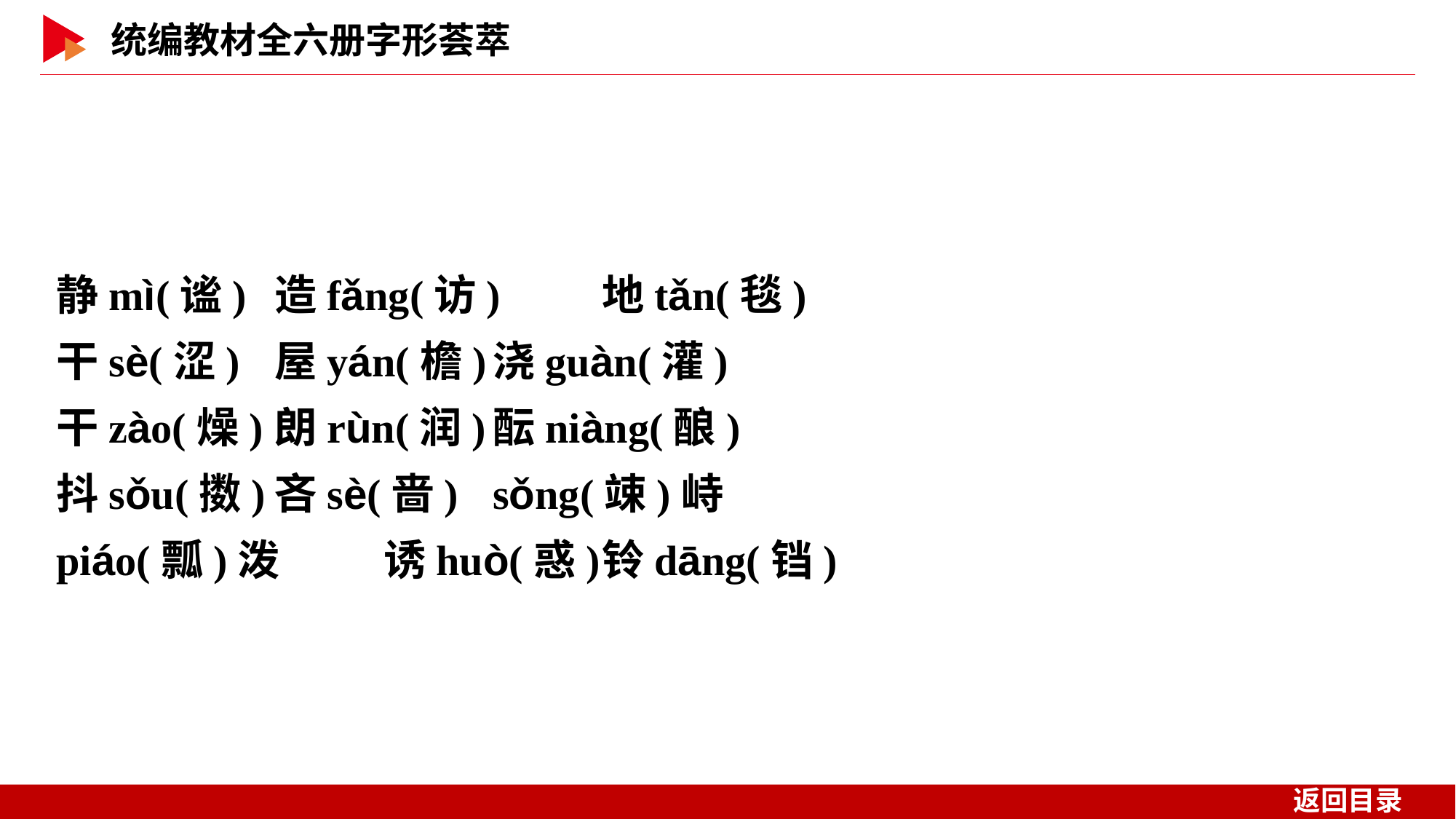

静mì(谧)	造fǎng(访)	地tǎn(毯)
干sè(涩)	屋yán(檐)	浇guàn(灌)
干zào(燥)	朗rùn(润)	酝niàng(酿)
抖sǒu(擞)	吝sè(啬)	sǒng(竦)峙
piáo(瓢)泼	诱huò(惑)	铃dāng(铛)